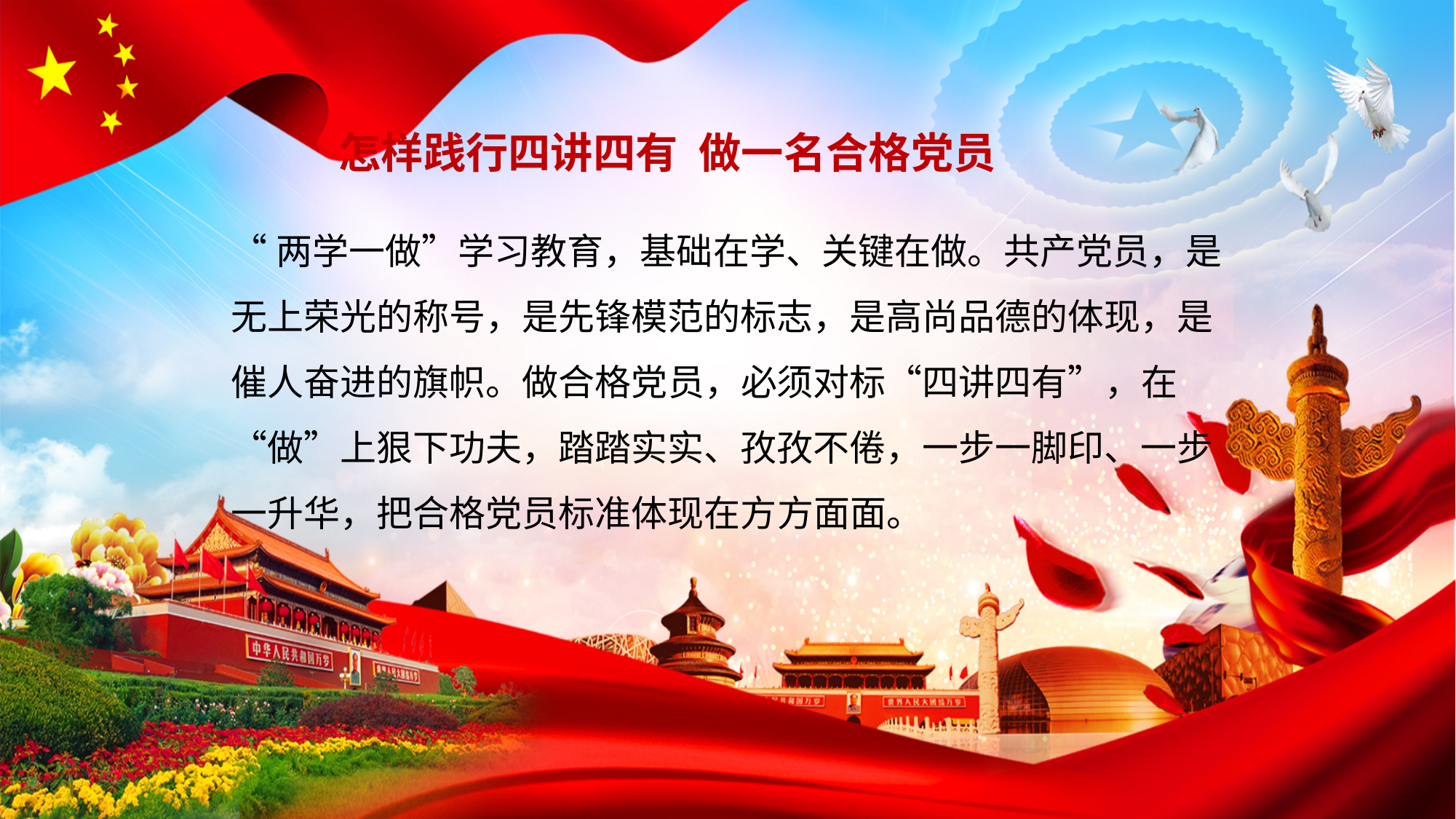

怎样践行四讲四有 做一名合格党员
“两学一做”学习教育，基础在学、关键在做。共产党员，是无上荣光的称号，是先锋模范的标志，是高尚品德的体现，是催人奋进的旗帜。做合格党员，必须对标“四讲四有”，在“做”上狠下功夫，踏踏实实、孜孜不倦，一步一脚印、一步一升华，把合格党员标准体现在方方面面。